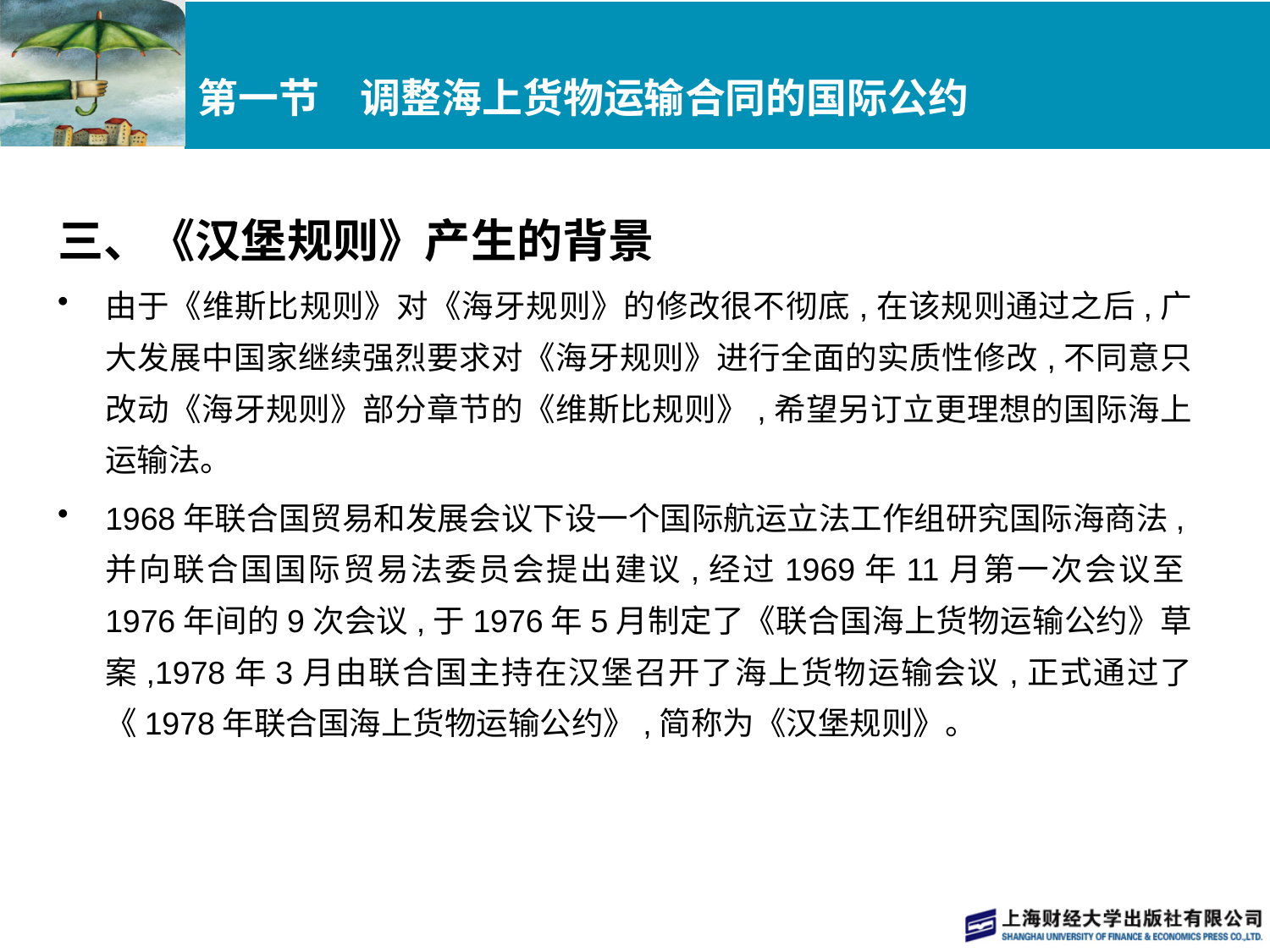

# 第一节　调整海上货物运输合同的国际公约
三、《汉堡规则》产生的背景
由于《维斯比规则》对《海牙规则》的修改很不彻底,在该规则通过之后,广大发展中国家继续强烈要求对《海牙规则》进行全面的实质性修改,不同意只改动《海牙规则》部分章节的《维斯比规则》,希望另订立更理想的国际海上运输法。
1968年联合国贸易和发展会议下设一个国际航运立法工作组研究国际海商法,并向联合国国际贸易法委员会提出建议,经过1969年11月第一次会议至1976年间的9次会议,于1976年5月制定了《联合国海上货物运输公约》草案,1978年3月由联合国主持在汉堡召开了海上货物运输会议,正式通过了《1978年联合国海上货物运输公约》,简称为《汉堡规则》。